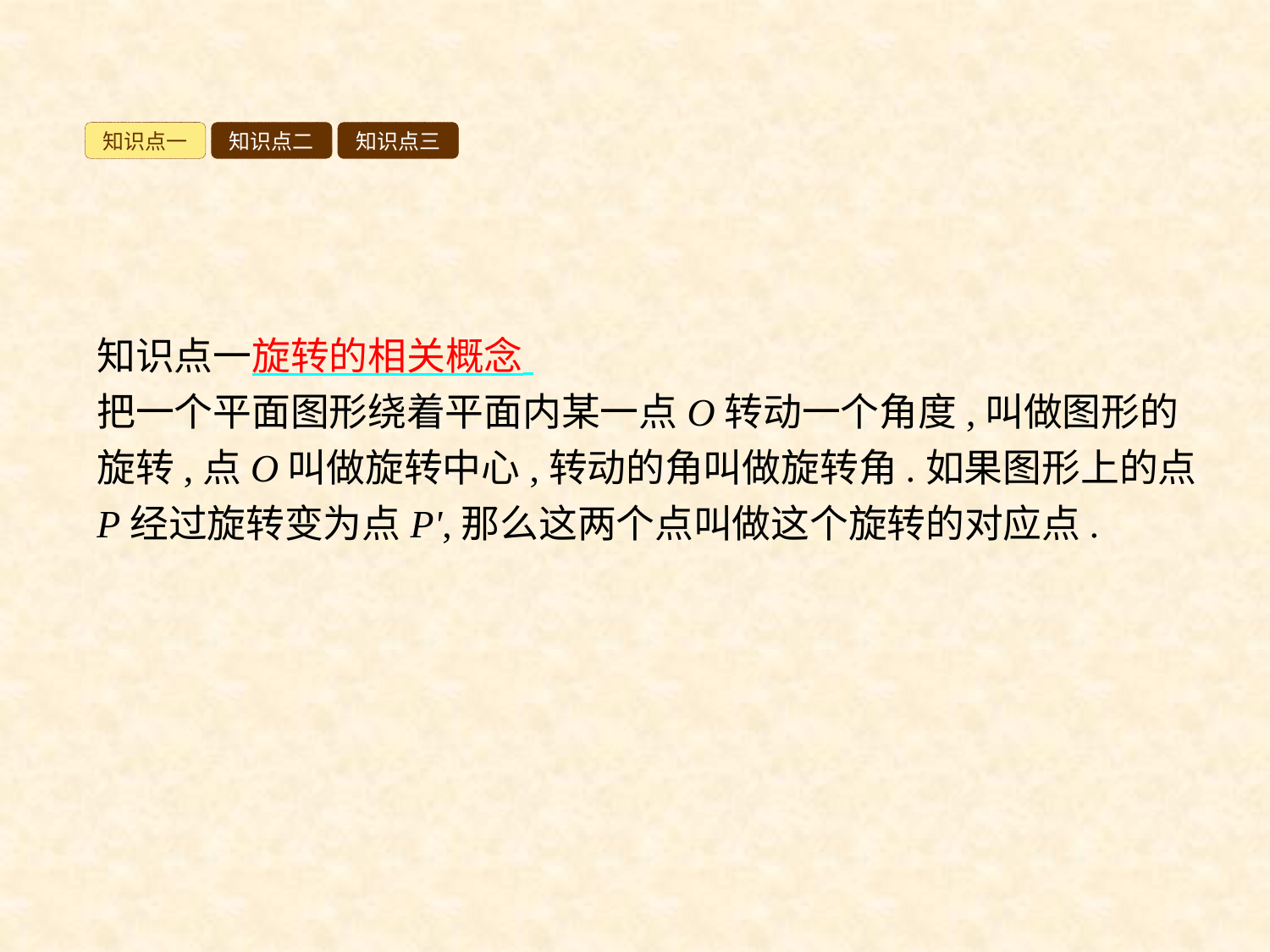

知识点一
知识点二
知识点三
知识点一旋转的相关概念
把一个平面图形绕着平面内某一点O转动一个角度,叫做图形的旋转,点O叫做旋转中心,转动的角叫做旋转角.如果图形上的点P经过旋转变为点P',那么这两个点叫做这个旋转的对应点.